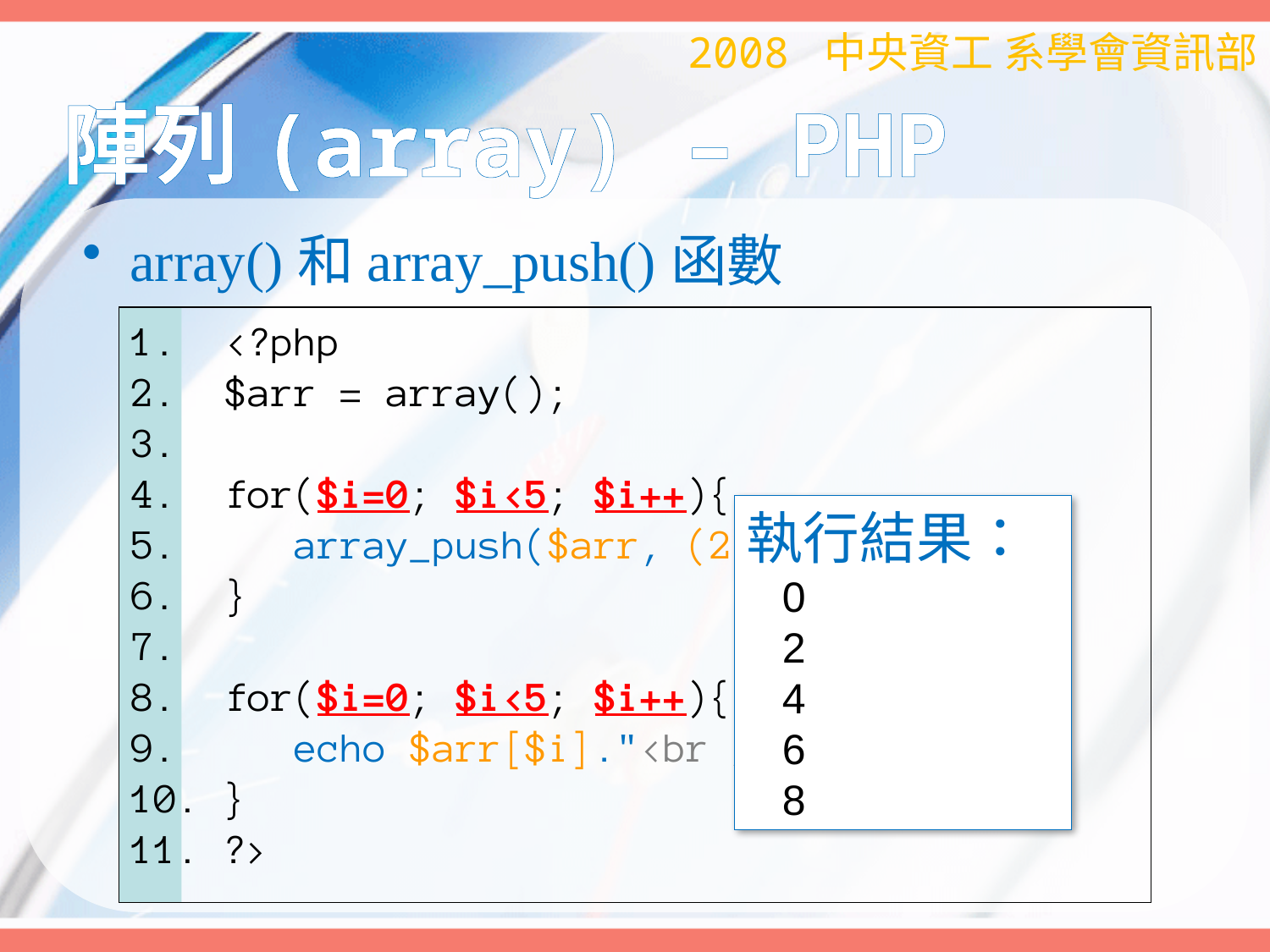

2008 中央資工 系學會資訊部
# 陣列(array) – PHP

array()和array_push()函數

  <?php
  $arr = array();

  for($i=0; $i<5; $i++){
     array_push($arr, (2 * $i));
  }

  for($i=0; $i<5; $i++){
     echo $arr[$i]."<br />";
 }
 ?>
執行結果：
   0
   2
   4
   6
   8